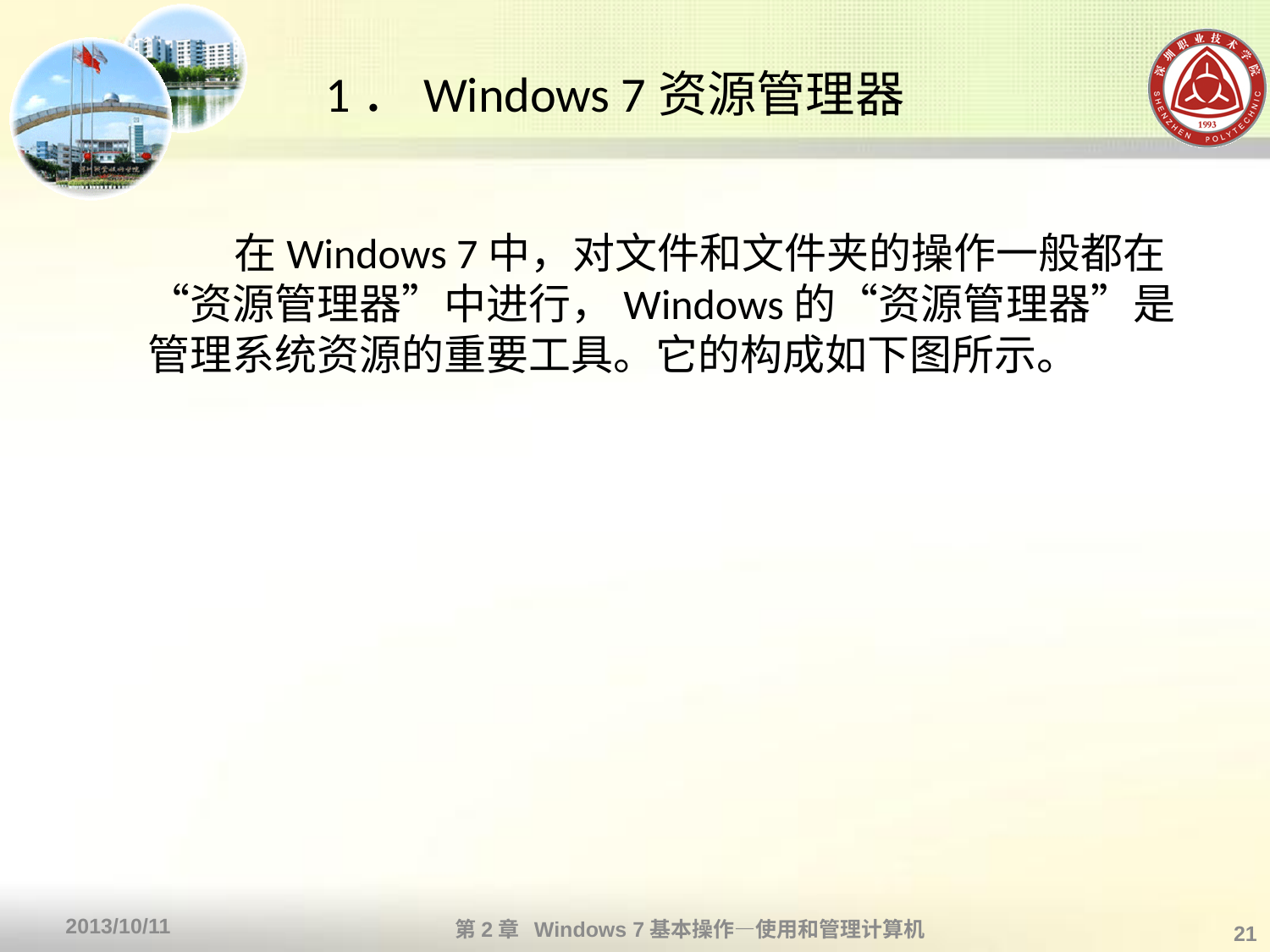

# 1．Windows 7资源管理器
        在Windows 7中，对文件和文件夹的操作一般都在“资源管理器”中进行，Windows的“资源管理器”是管理系统资源的重要工具。它的构成如下图所示。
第2章  Windows 7基本操作—使用和管理计算机
2013/10/11
21